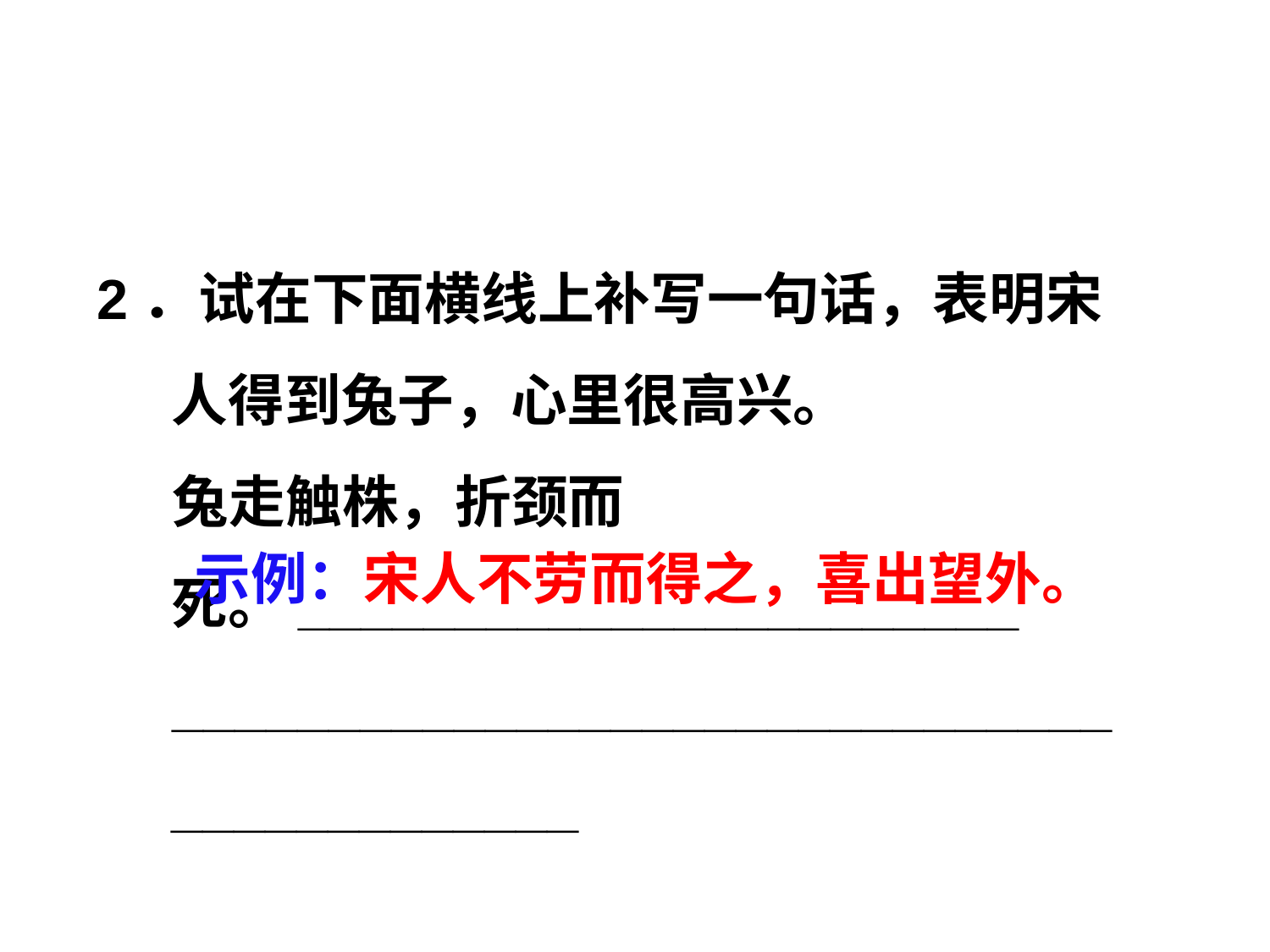

2．试在下面横线上补写一句话，表明宋人得到兔子，心里很高兴。
兔走触株，折颈而死。_______________________
___________________________________________
示例：宋人不劳而得之，喜出望外。